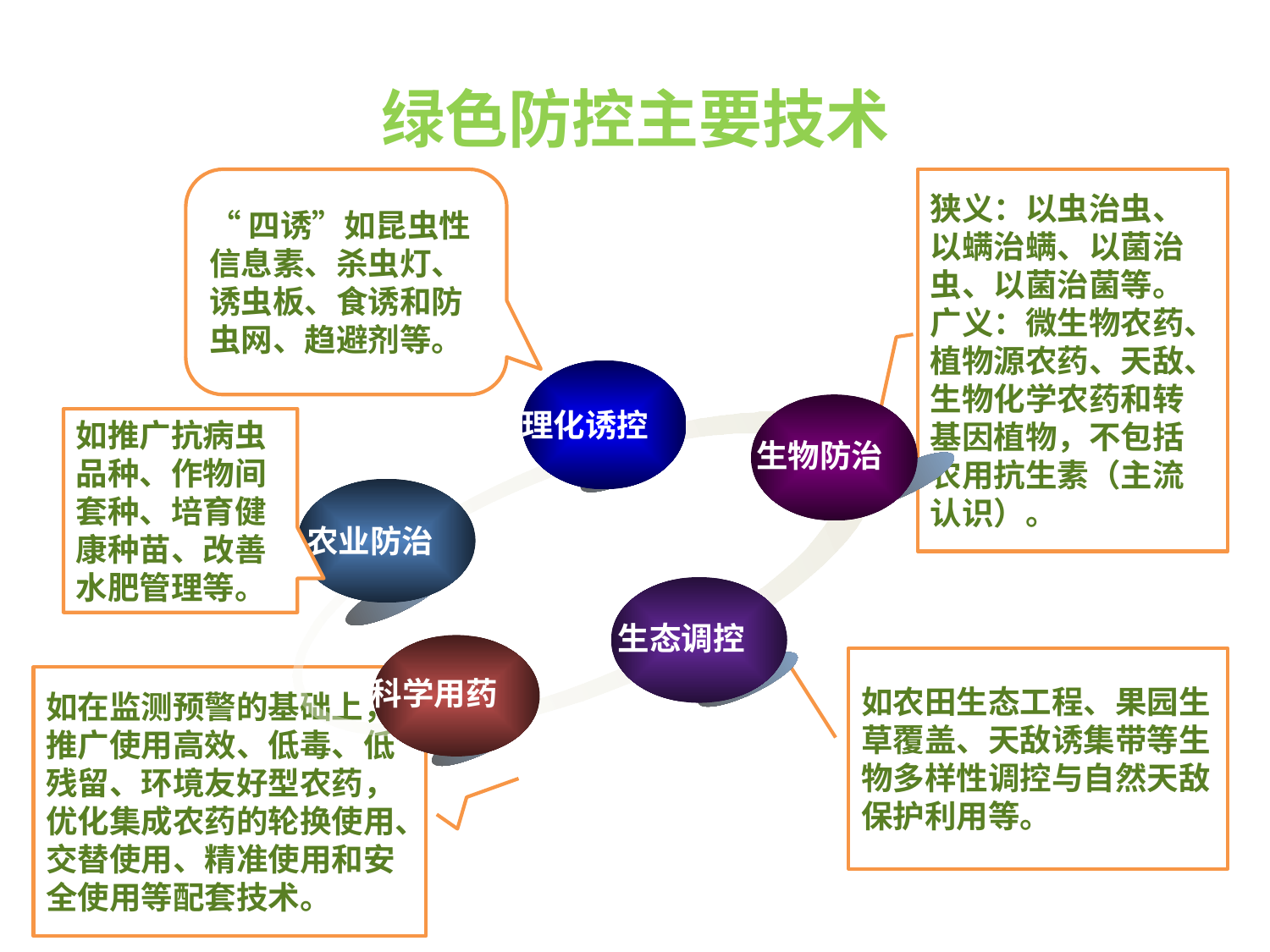

# 绿色防控主要技术
“四诱”如昆虫性信息素、杀虫灯、诱虫板、食诱和防虫网、趋避剂等。
狭义：以虫治虫、以螨治螨、以菌治虫、以菌治菌等。
广义：微生物农药、植物源农药、天敌、生物化学农药和转基因植物，不包括农用抗生素（主流认识）。

理化诱控
生物防治

农业防治

生态调控

科学用药

如推广抗病虫品种、作物间套种、培育健康种苗、改善水肥管理等。
如农田生态工程、果园生草覆盖、天敌诱集带等生物多样性调控与自然天敌保护利用等。
如在监测预警的基础上，推广使用高效、低毒、低残留、环境友好型农药，优化集成农药的轮换使用、交替使用、精准使用和安全使用等配套技术。